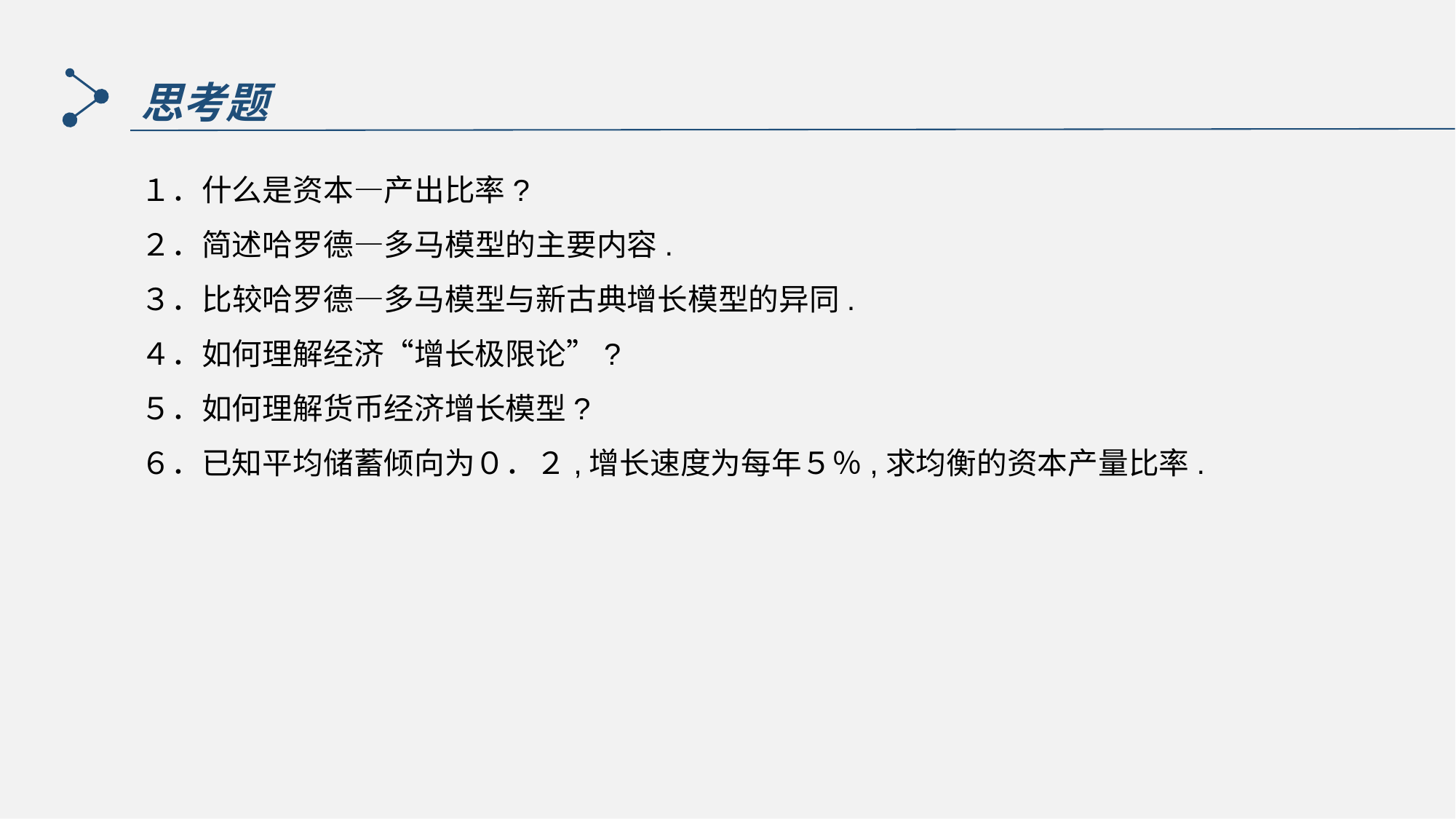

思考题
１．什么是资本—产出比率?
２．简述哈罗德—多马模型的主要内容.
３．比较哈罗德—多马模型与新古典增长模型的异同.
４．如何理解经济“增长极限论”?
５．如何理解货币经济增长模型?
６．已知平均储蓄倾向为０．２,增长速度为每年５％,求均衡的资本产量比率.